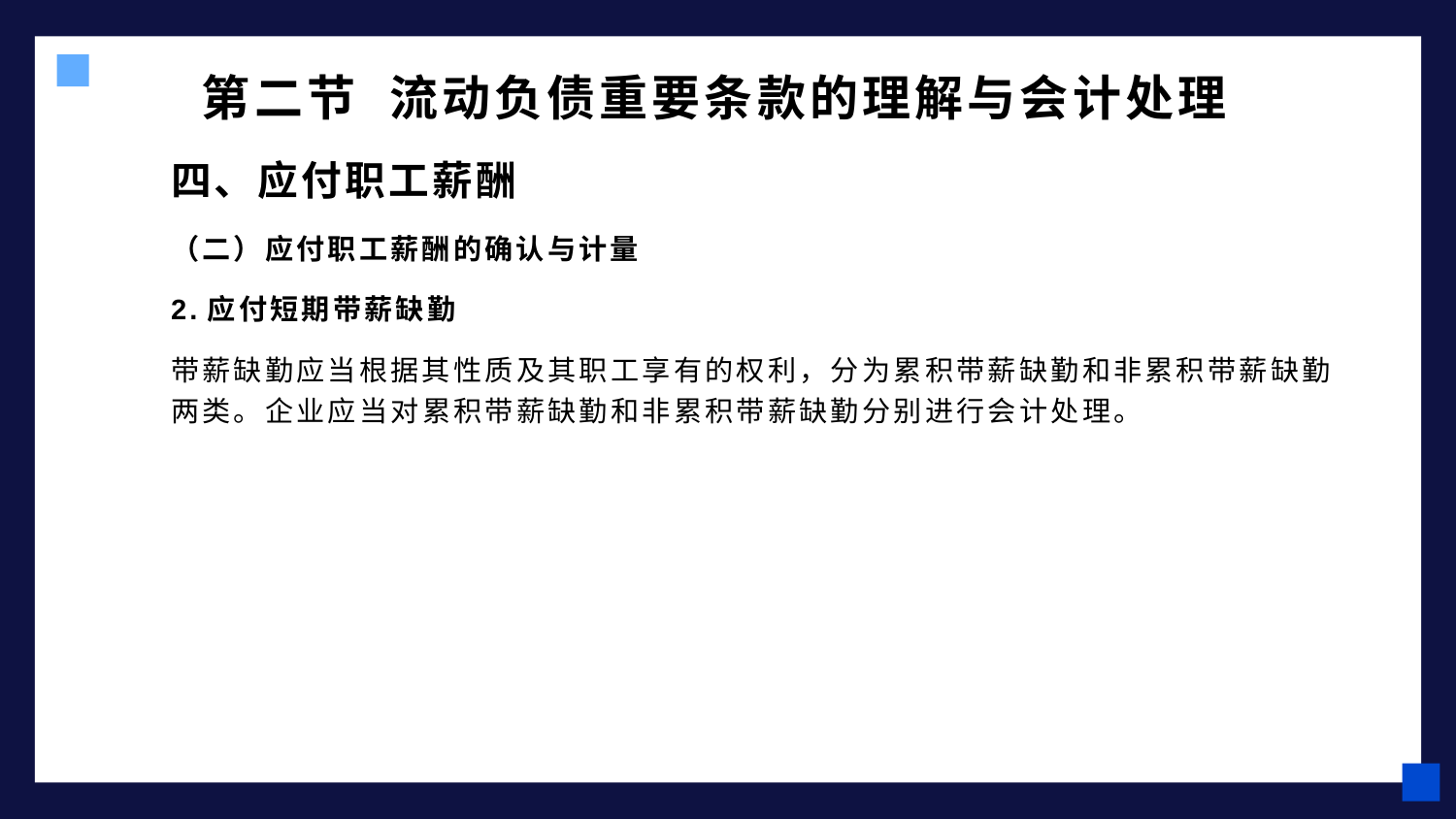

# 第二节  流动负债重要条款的理解与会计处理
四、应付职工薪酬
（二）应付职工薪酬的确认与计量
2.应付短期带薪缺勤
带薪缺勤应当根据其性质及其职工享有的权利，分为累积带薪缺勤和非累积带薪缺勤两类。企业应当对累积带薪缺勤和非累积带薪缺勤分别进行会计处理。